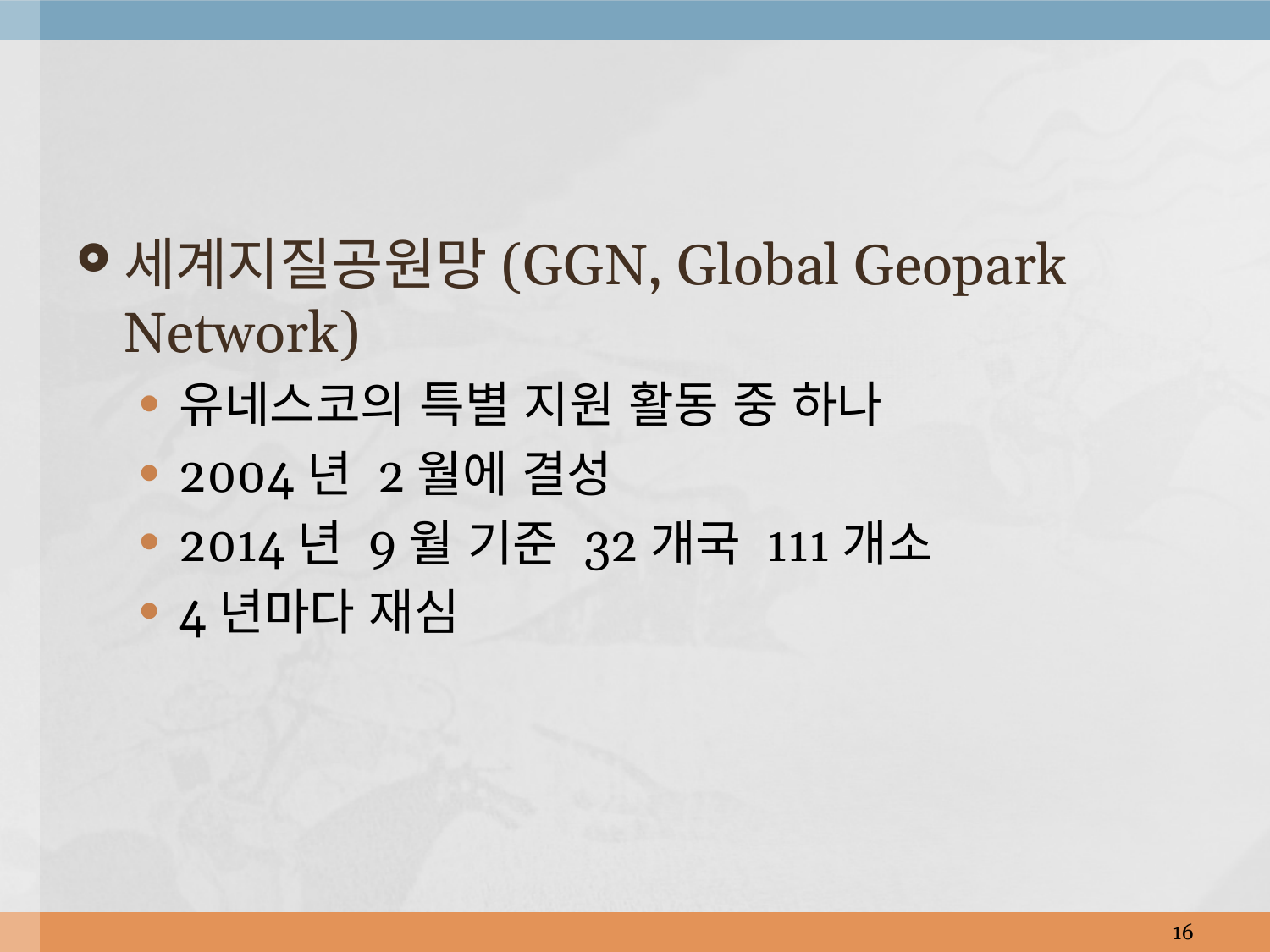

#
세계지질공원망(GGN, Global Geopark Network)
유네스코의 특별 지원 활동 중 하나
2004년 2월에 결성
2014년 9월 기준 32개국 111개소
4년마다 재심
16